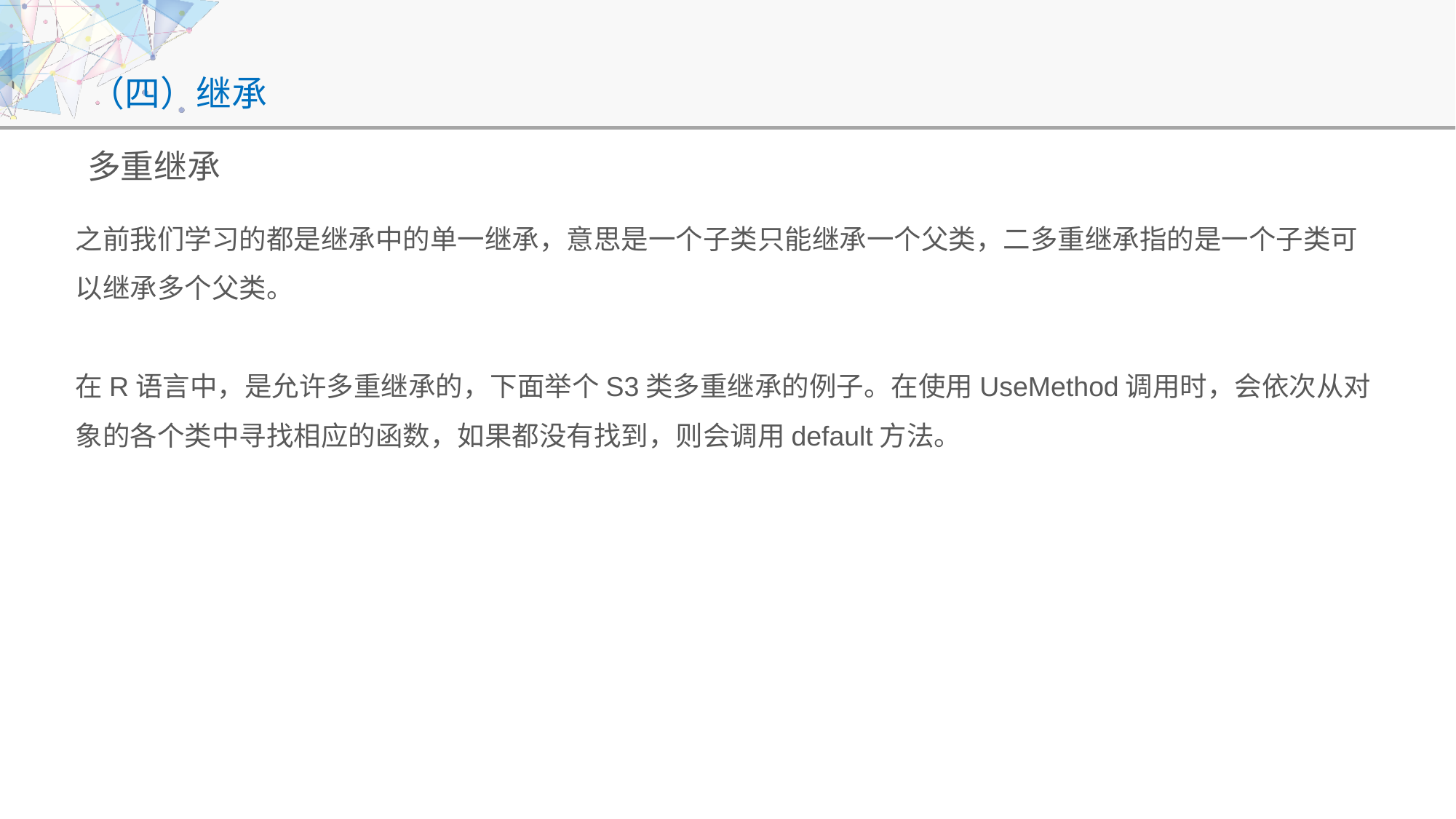

# （四）继承
多重继承
之前我们学习的都是继承中的单一继承，意思是一个子类只能继承一个父类，二多重继承指的是一个子类可以继承多个父类。

在R语言中，是允许多重继承的，下面举个S3类多重继承的例子。在使用UseMethod调用时，会依次从对象的各个类中寻找相应的函数，如果都没有找到，则会调用default方法。